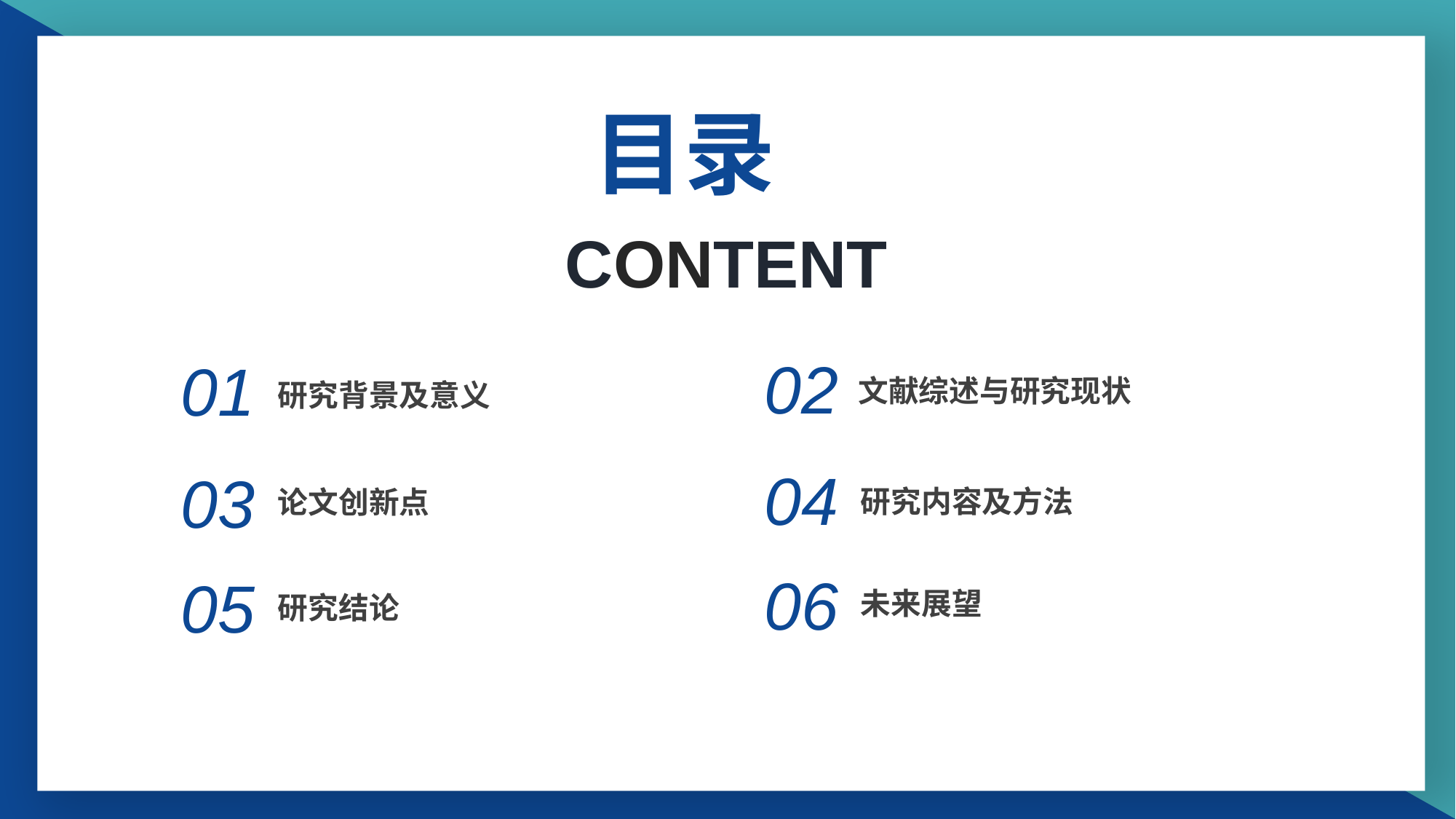

目录
CONTENT
02
01
文献综述与研究现状
研究背景及意义
04
03
研究内容及方法
论文创新点
06
05
未来展望
研究结论